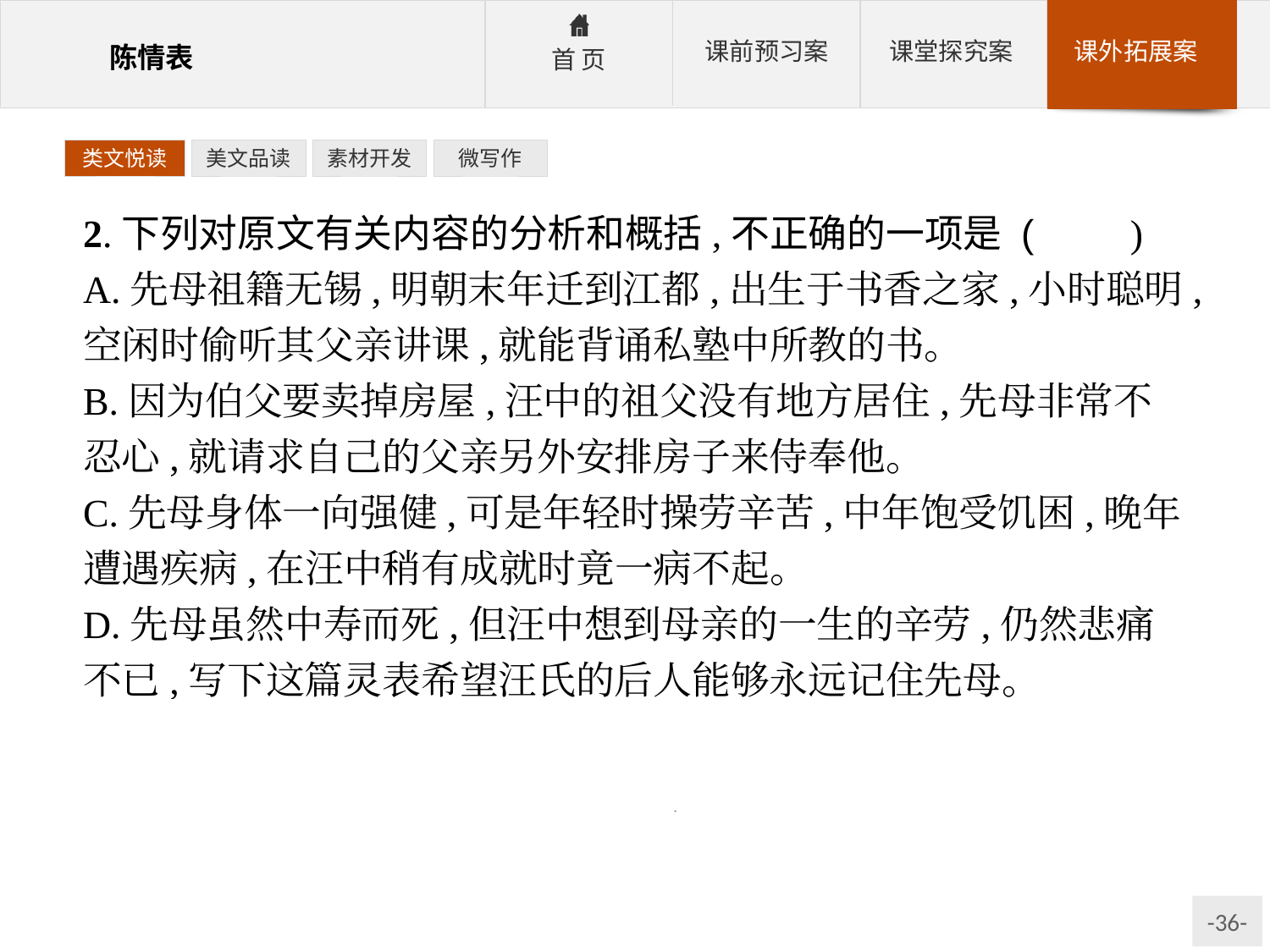

类文悦读
美文品读
素材开发
微写作
2.下列对原文有关内容的分析和概括,不正确的一项是 (　　)
A.先母祖籍无锡,明朝末年迁到江都,出生于书香之家,小时聪明,空闲时偷听其父亲讲课,就能背诵私塾中所教的书。
B.因为伯父要卖掉房屋,汪中的祖父没有地方居住,先母非常不忍心,就请求自己的父亲另外安排房子来侍奉他。
C.先母身体一向强健,可是年轻时操劳辛苦,中年饱受饥困,晚年遭遇疾病,在汪中稍有成就时竟一病不起。
D.先母虽然中寿而死,但汪中想到母亲的一生的辛劳,仍然悲痛不已,写下这篇灵表希望汪氏的后人能够永远记住先母。
解析:B项对应文中句子“世父将鬻其宅,先主无所置”,“先主”一词应当理解为“祖先的神祖牌”,而不是汪中的祖父。
答案:B